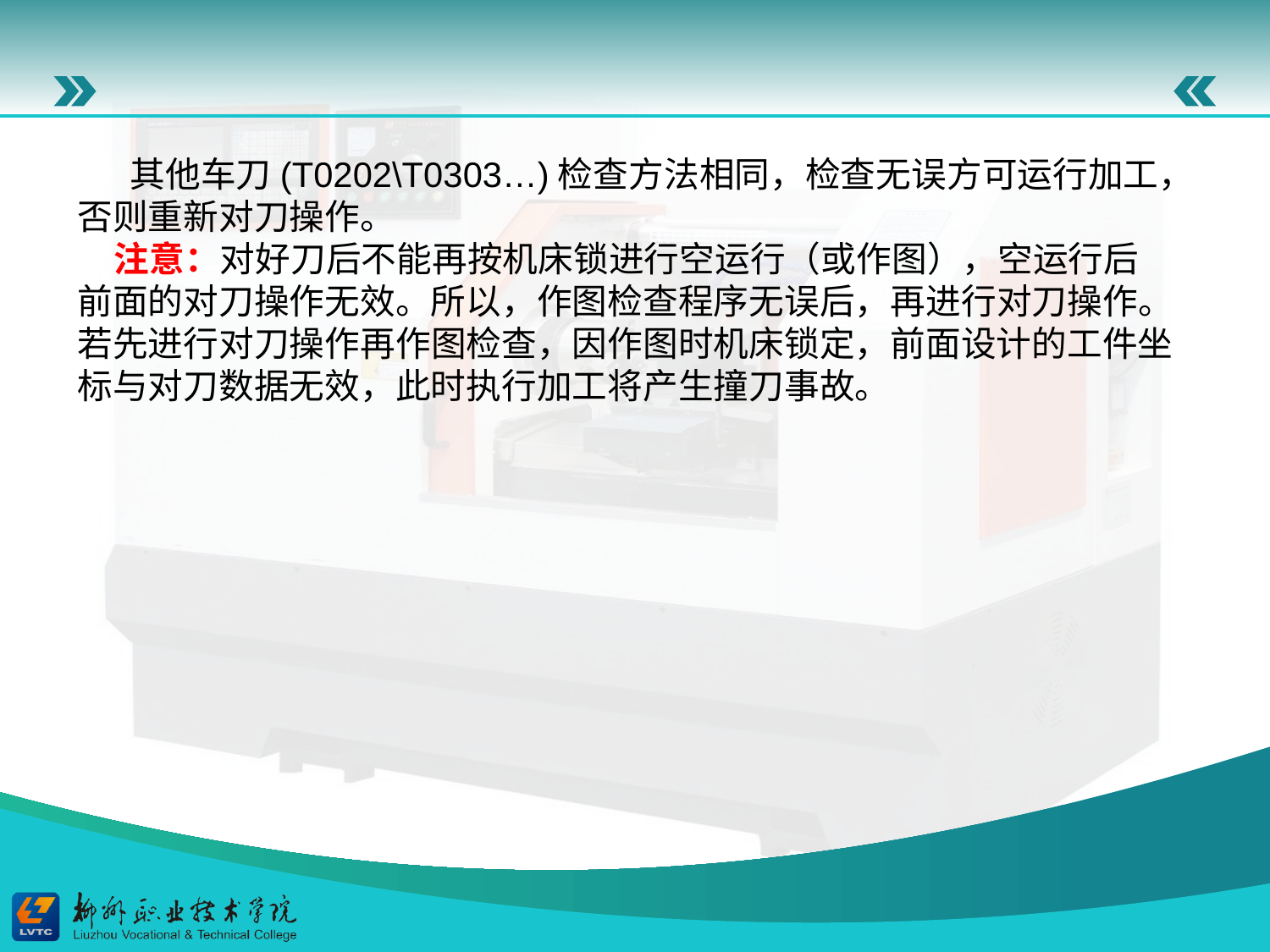

其他车刀(T0202\T0303…)检查方法相同，检查无误方可运行加工，否则重新对刀操作。
注意：对好刀后不能再按机床锁进行空运行（或作图），空运行后前面的对刀操作无效。所以，作图检查程序无误后，再进行对刀操作。若先进行对刀操作再作图检查，因作图时机床锁定，前面设计的工件坐标与对刀数据无效，此时执行加工将产生撞刀事故。